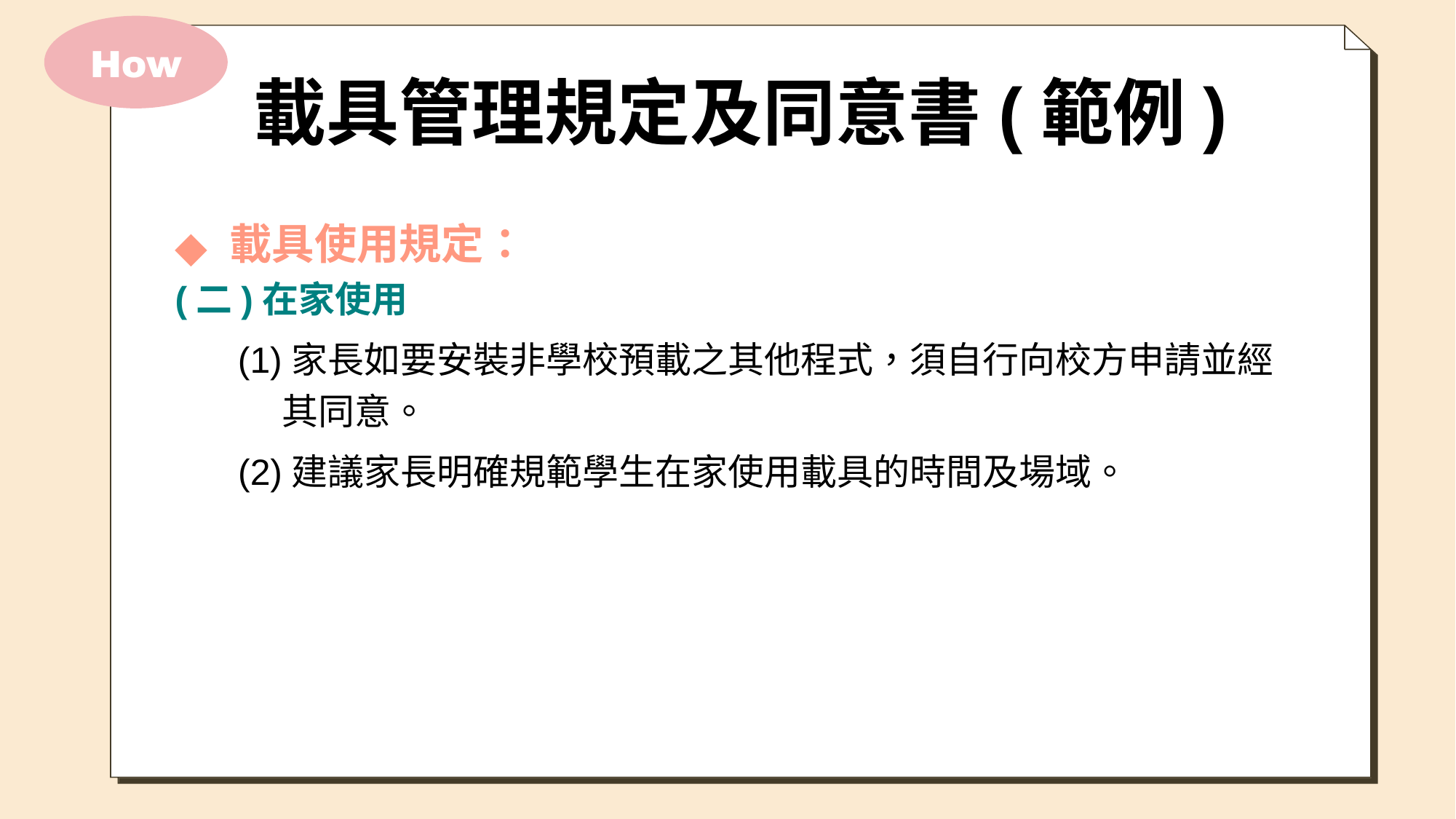

How

# 載具管理規定及同意書(範例)
載具使用規定：
(二)在家使用
  (1)家長如要安裝非學校預載之其他程式，須自行向校方申請並經其同意。
  (2)建議家長明確規範學生在家使用載具的時間及場域。